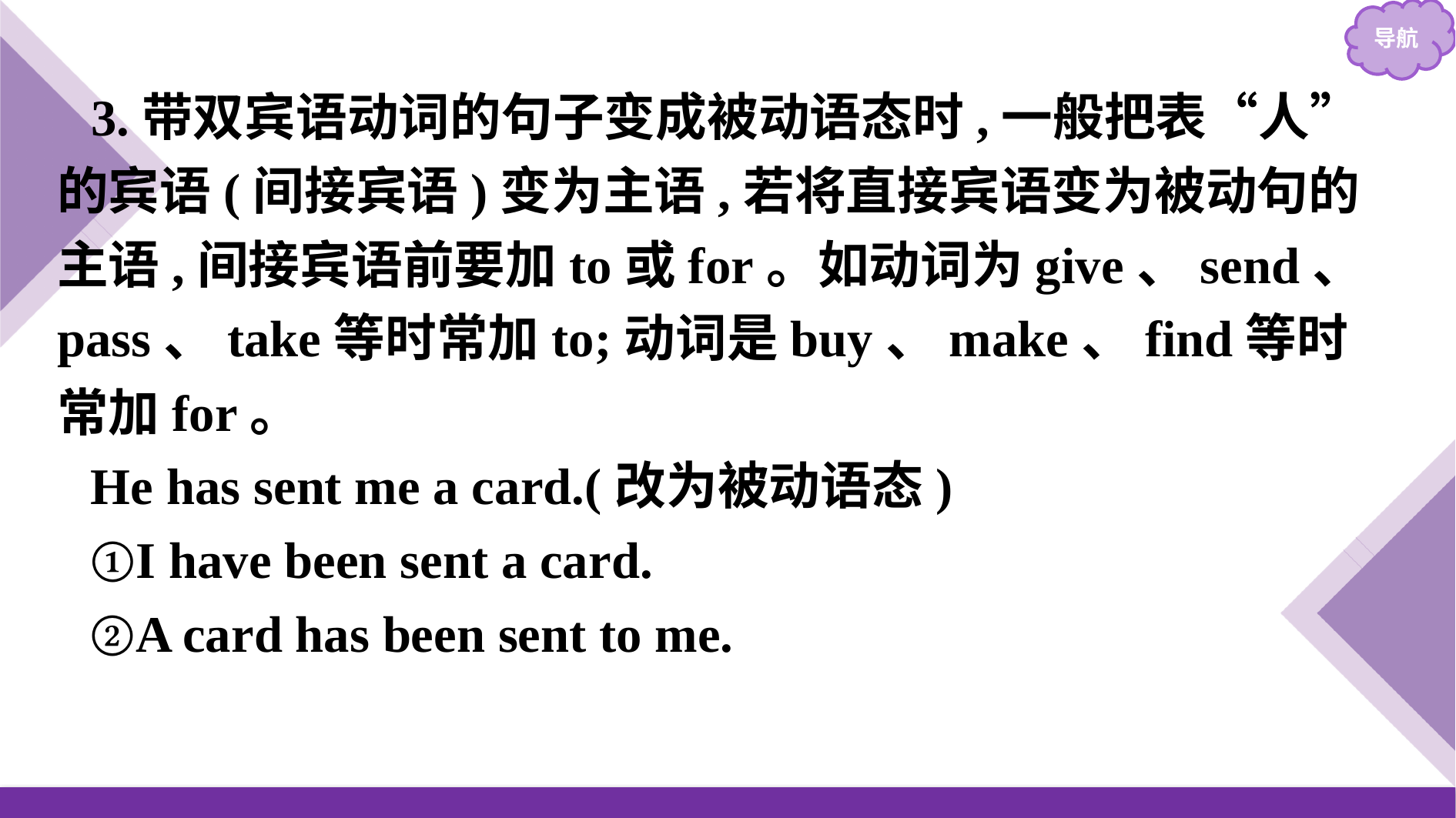

3.带双宾语动词的句子变成被动语态时,一般把表“人”的宾语(间接宾语)变为主语,若将直接宾语变为被动句的主语,间接宾语前要加to或for。如动词为give、send、pass、take等时常加to;动词是buy、make、find等时常加for。
He has sent me a card.(改为被动语态)
①I have been sent a card.
②A card has been sent to me.